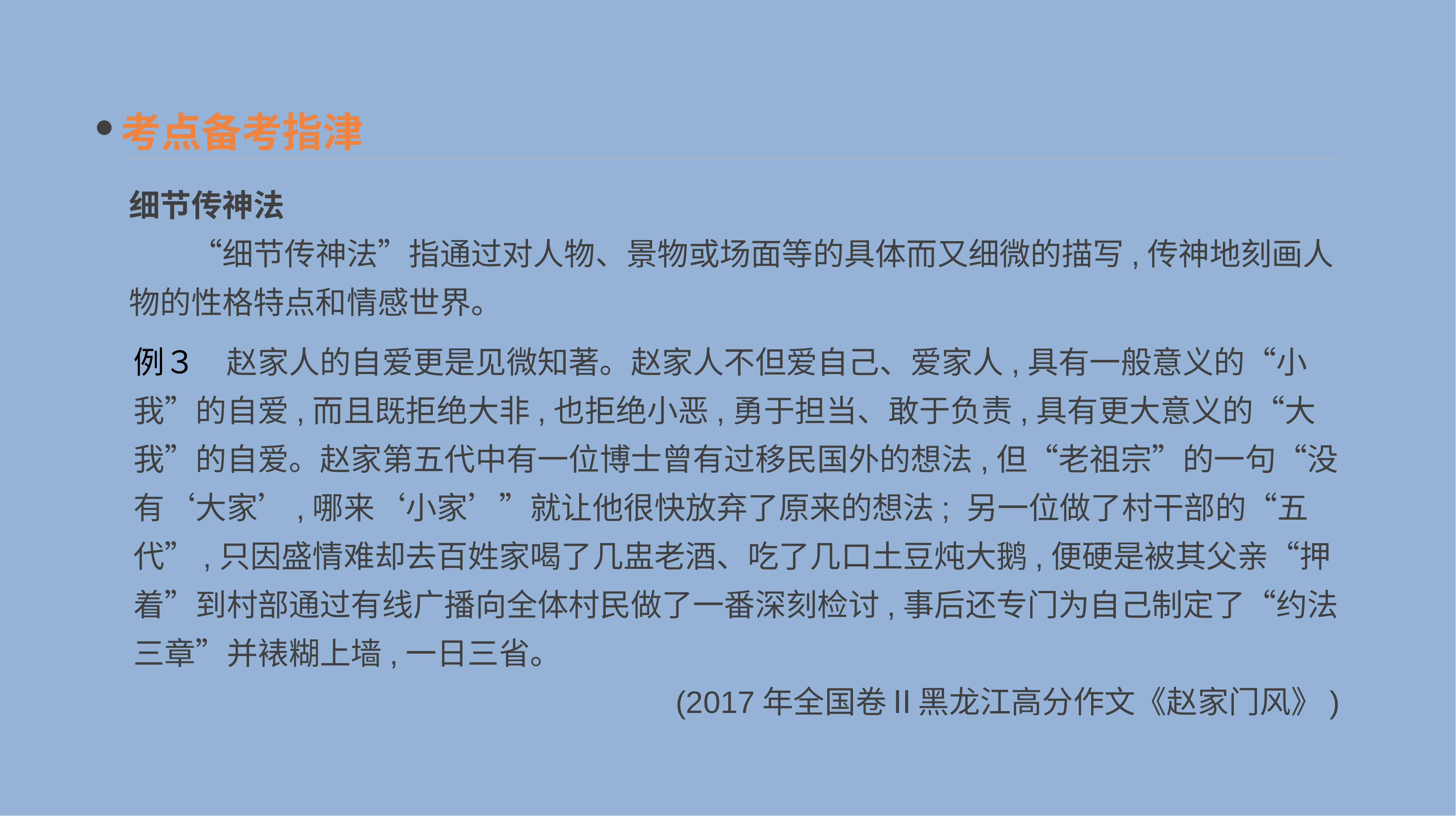

考点备考指津

细节传神法
　　“细节传神法”指通过对人物、景物或场面等的具体而又细微的描写,传神地刻画人物的性格特点和情感世界。
例３　赵家人的自爱更是见微知著。赵家人不但爱自己、爱家人,具有一般意义的“小我”的自爱,而且既拒绝大非,也拒绝小恶,勇于担当、敢于负责,具有更大意义的“大我”的自爱。赵家第五代中有一位博士曾有过移民国外的想法,但“老祖宗”的一句“没有‘大家’,哪来‘小家’”就让他很快放弃了原来的想法; 另一位做了村干部的“五代”,只因盛情难却去百姓家喝了几盅老酒、吃了几口土豆炖大鹅,便硬是被其父亲“押着”到村部通过有线广播向全体村民做了一番深刻检讨,事后还专门为自己制定了“约法三章”并裱糊上墙,一日三省。
(2017年全国卷Ⅱ黑龙江高分作文《赵家门风》)